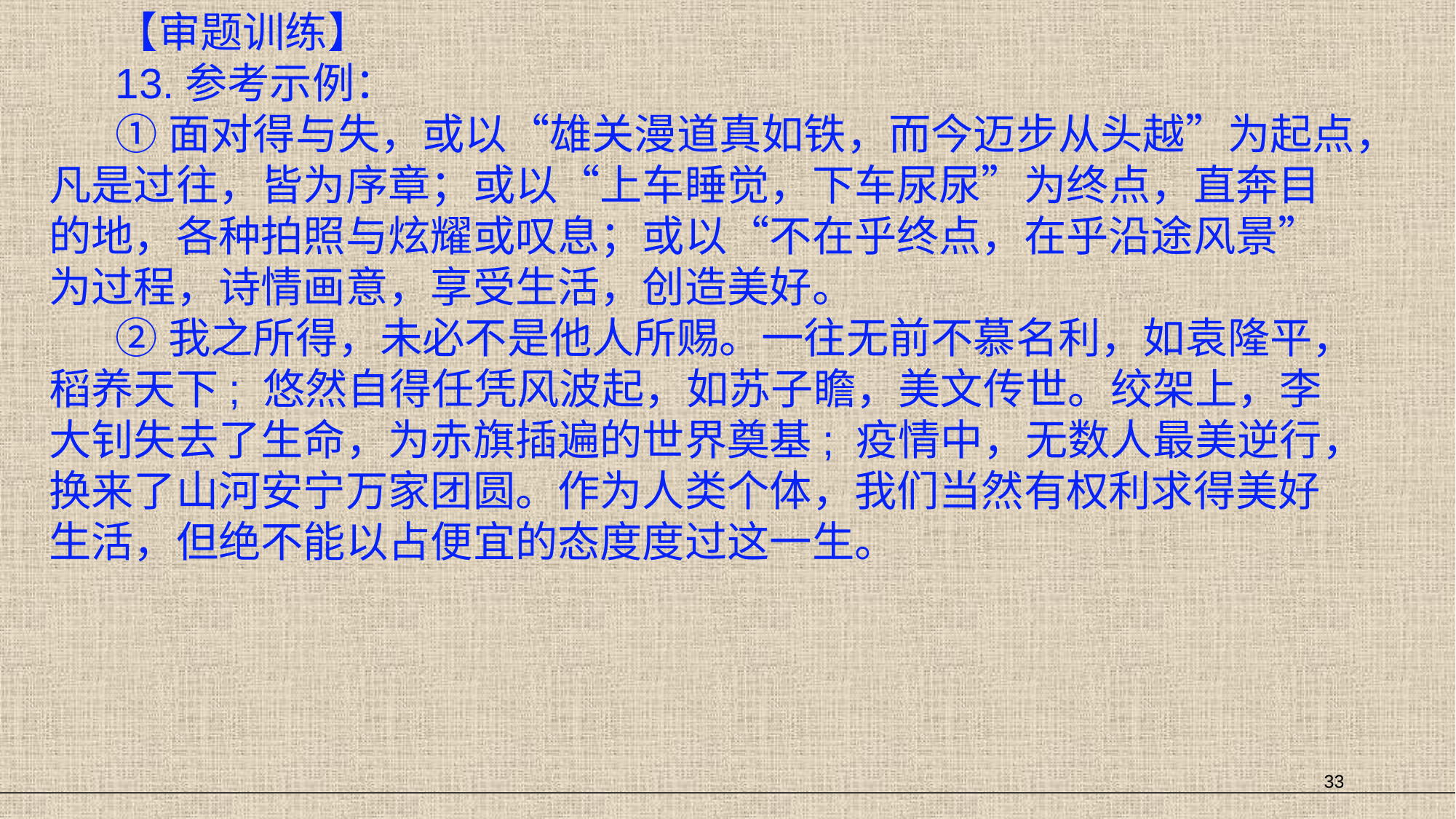

【审题训练】
13.参考示例：
①面对得与失，或以“雄关漫道真如铁，而今迈步从头越”为起点，凡是过往，皆为序章；或以“上车睡觉，下车尿尿”为终点，直奔目的地，各种拍照与炫耀或叹息；或以“不在乎终点，在乎沿途风景”为过程，诗情画意，享受生活，创造美好。
②我之所得，未必不是他人所赐。一往无前不慕名利，如袁隆平，稻养天下; 悠然自得任凭风波起，如苏子瞻，美文传世。绞架上，李大钊失去了生命，为赤旗插遍的世界奠基; 疫情中，无数人最美逆行，换来了山河安宁万家团圆。作为人类个体，我们当然有权利求得美好生活，但绝不能以占便宜的态度度过这一生。
33